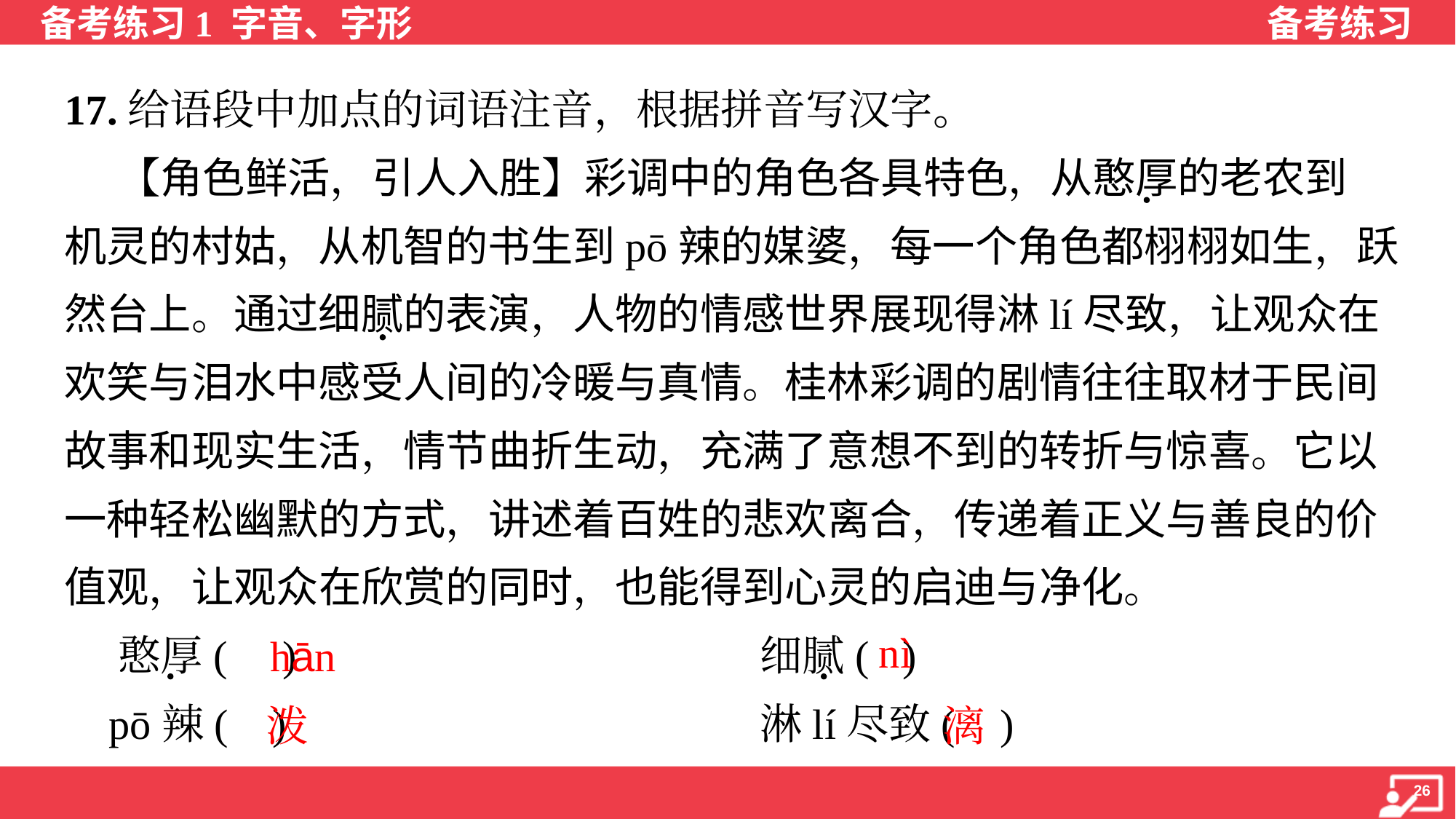

17.给语段中加点的词语注音，根据拼音写汉字。
    【角色鲜活，引人入胜】彩调中的角色各具特色，从憨厚的老农到
机灵的村姑，从机智的书生到pō辣的媒婆，每一个角色都栩栩如生，跃
然台上。通过细腻的表演，人物的情感世界展现得淋lí尽致，让观众在
欢笑与泪水中感受人间的冷暖与真情。桂林彩调的剧情往往取材于民间
故事和现实生活，情节曲折生动，充满了意想不到的转折与惊喜。它以
一种轻松幽默的方式，讲述着百姓的悲欢离合，传递着正义与善良的价
值观，让观众在欣赏的同时，也能得到心灵的启迪与净化。
    憨厚(     ) 	细腻(   )
    pō辣(    ) 	淋lí尽致(    )

nì
hān

泼
漓